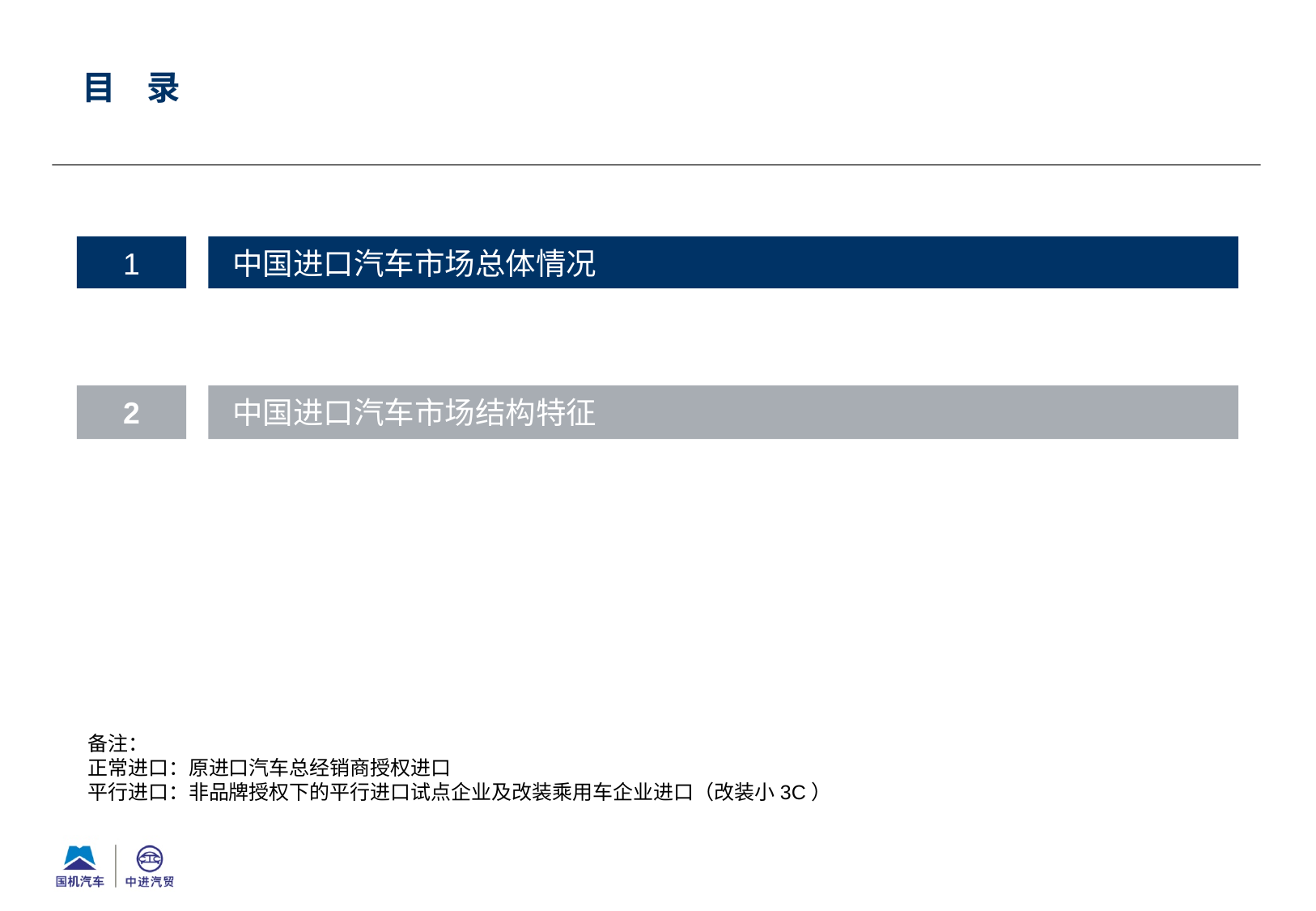

目    录
1
中国进口汽车市场总体情况
2
中国进口汽车市场结构特征
备注：
正常进口：原进口汽车总经销商授权进口
平行进口：非品牌授权下的平行进口试点企业及改装乘用车企业进口（改装小3C）